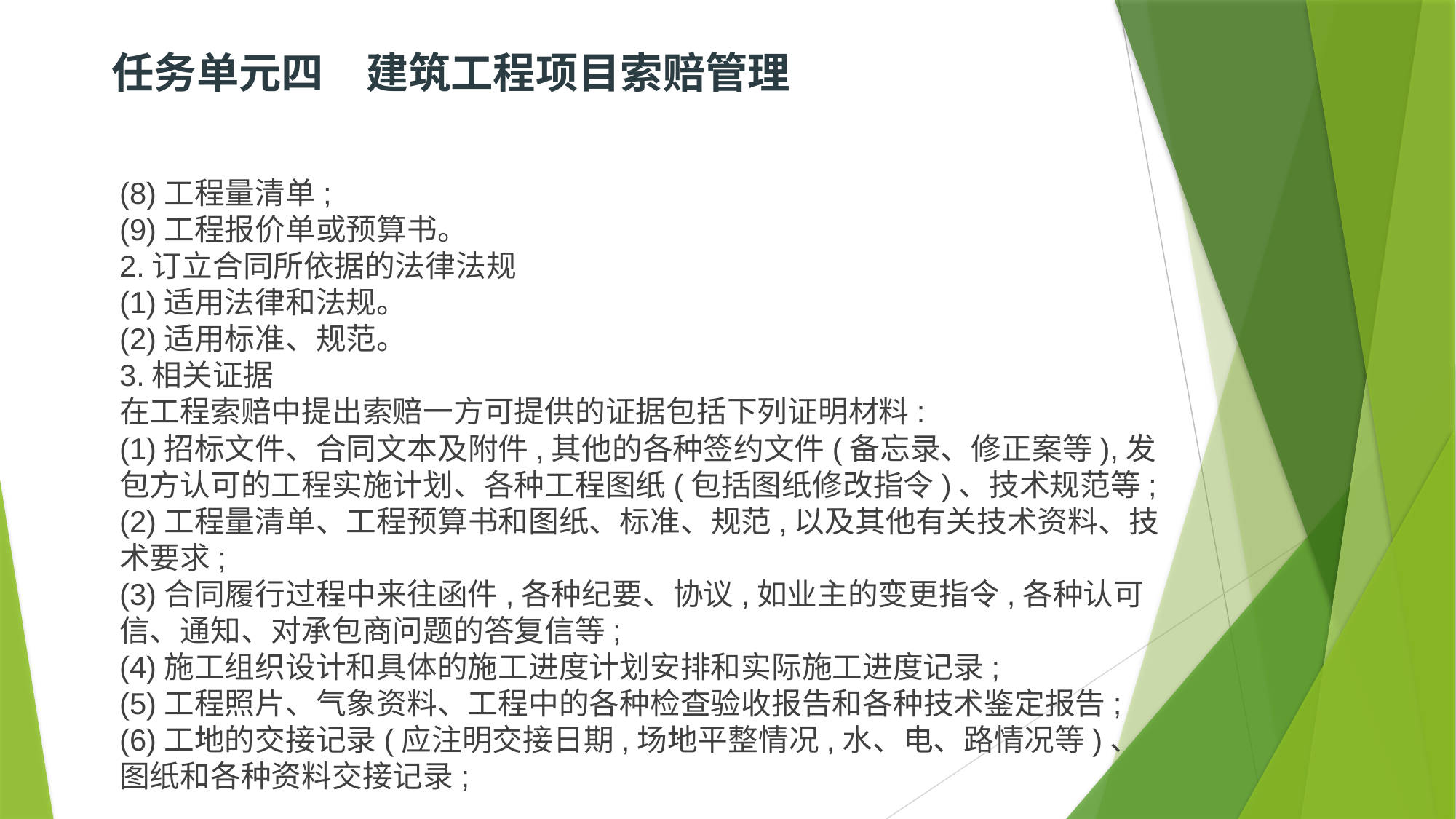

# 任务单元四　建筑工程项目索赔管理
(8)工程量清单;
(9)工程报价单或预算书。
2.订立合同所依据的法律法规
(1)适用法律和法规。
(2)适用标准、规范。
3.相关证据
在工程索赔中提出索赔一方可提供的证据包括下列证明材料:
(1)招标文件、合同文本及附件,其他的各种签约文件(备忘录、修正案等),发包方认可的工程实施计划、各种工程图纸(包括图纸修改指令)、技术规范等;
(2)工程量清单、工程预算书和图纸、标准、规范,以及其他有关技术资料、技术要求;
(3)合同履行过程中来往函件,各种纪要、协议,如业主的变更指令,各种认可信、通知、对承包商问题的答复信等;
(4)施工组织设计和具体的施工进度计划安排和实际施工进度记录;
(5)工程照片、气象资料、工程中的各种检查验收报告和各种技术鉴定报告;
(6)工地的交接记录(应注明交接日期,场地平整情况,水、电、路情况等)、图纸和各种资料交接记录;